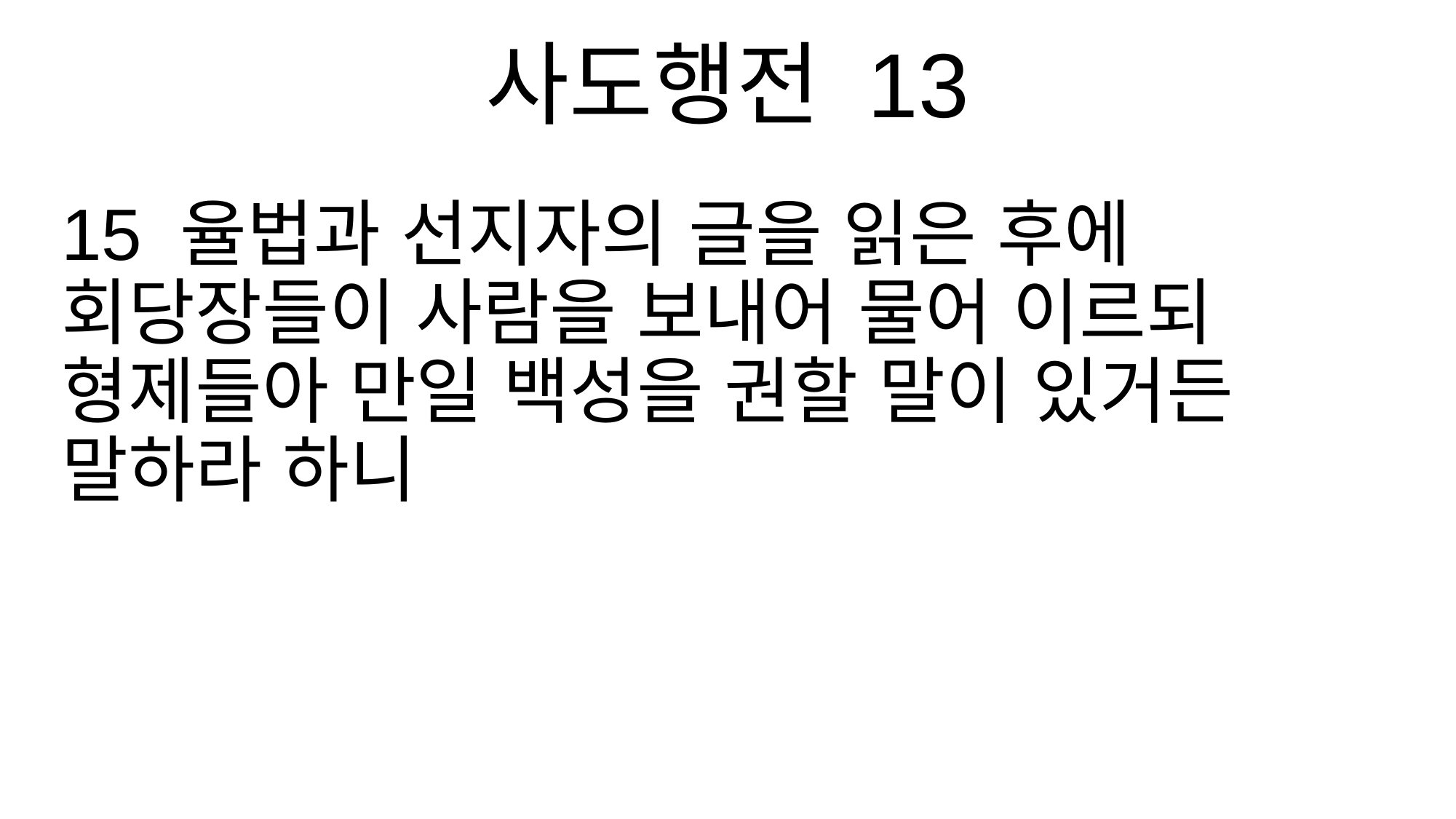

사도행전 13
15 율법과 선지자의 글을 읽은 후에 회당장들이 사람을 보내어 물어 이르되 형제들아 만일 백성을 권할 말이 있거든 말하라 하니